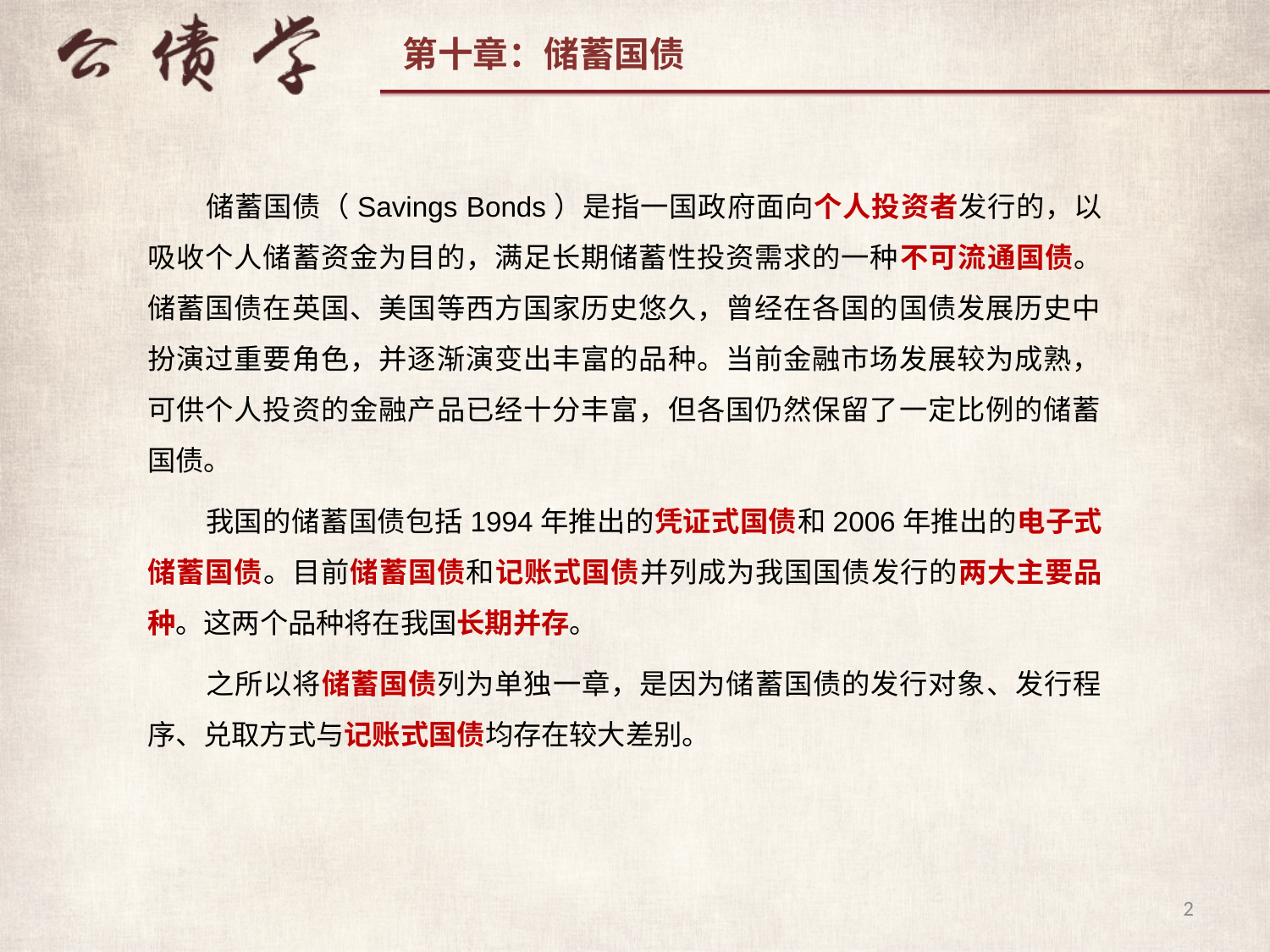

储蓄国债（Savings Bonds）是指一国政府面向个人投资者发行的，以吸收个人储蓄资金为目的，满足长期储蓄性投资需求的一种不可流通国债。储蓄国债在英国、美国等西方国家历史悠久，曾经在各国的国债发展历史中扮演过重要角色，并逐渐演变出丰富的品种。当前金融市场发展较为成熟，可供个人投资的金融产品已经十分丰富，但各国仍然保留了一定比例的储蓄国债。
我国的储蓄国债包括1994年推出的凭证式国债和2006年推出的电子式储蓄国债。目前储蓄国债和记账式国债并列成为我国国债发行的两大主要品种。这两个品种将在我国长期并存。
之所以将储蓄国债列为单独一章，是因为储蓄国债的发行对象、发行程序、兑取方式与记账式国债均存在较大差别。
2